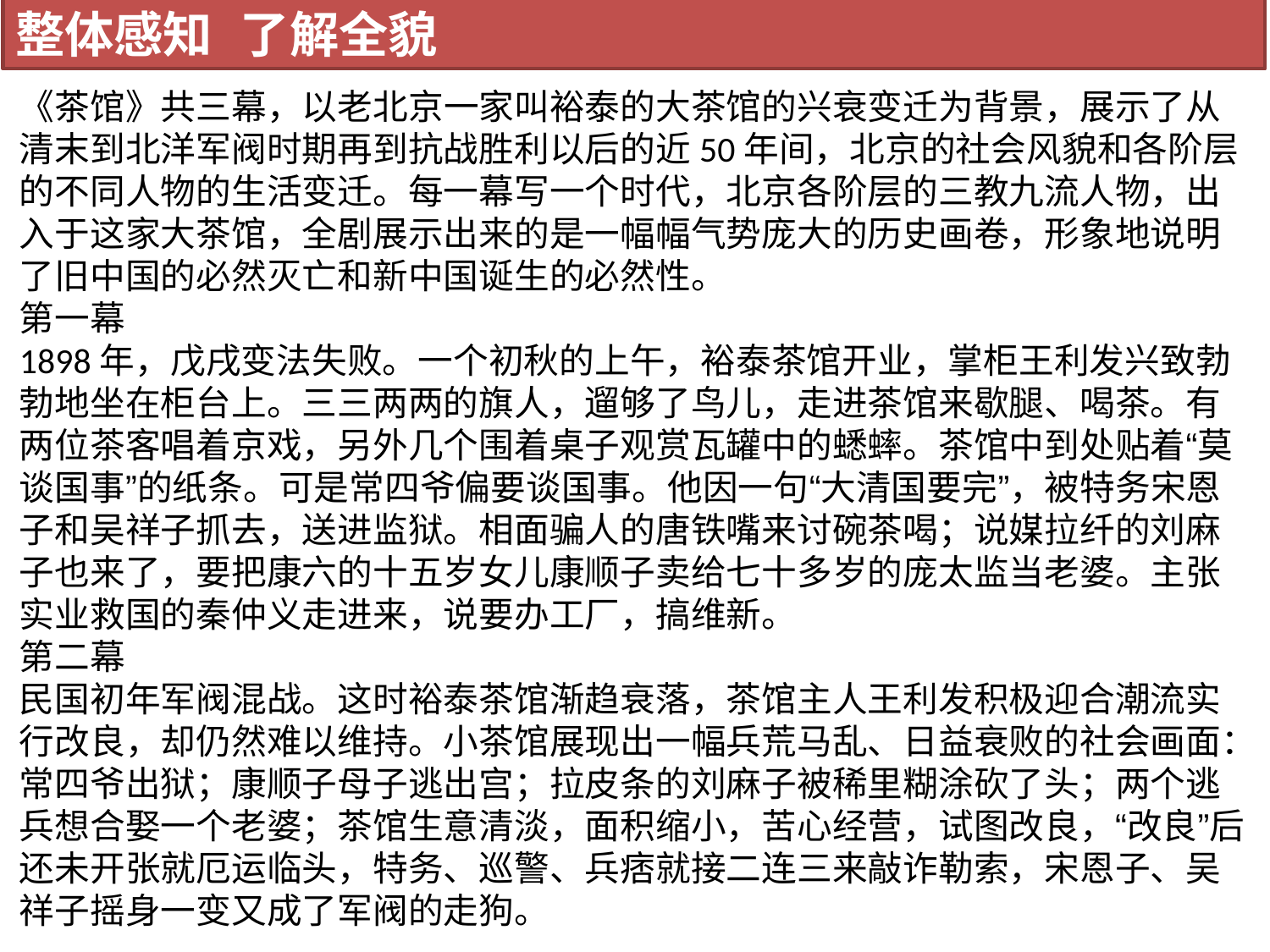

整体感知  了解全貌
《茶馆》共三幕，以老北京一家叫裕泰的大茶馆的兴衰变迁为背景，展示了从清末到北洋军阀时期再到抗战胜利以后的近50年间，北京的社会风貌和各阶层的不同人物的生活变迁。每一幕写一个时代，北京各阶层的三教九流人物，出入于这家大茶馆，全剧展示出来的是一幅幅气势庞大的历史画卷，形象地说明了旧中国的必然灭亡和新中国诞生的必然性。
第一幕
1898年，戊戌变法失败。一个初秋的上午，裕泰茶馆开业，掌柜王利发兴致勃勃地坐在柜台上。三三两两的旗人，遛够了鸟儿，走进茶馆来歇腿、喝茶。有两位茶客唱着京戏，另外几个围着桌子观赏瓦罐中的蟋蟀。茶馆中到处贴着“莫谈国事”的纸条。可是常四爷偏要谈国事。他因一句“大清国要完”，被特务宋恩子和吴祥子抓去，送进监狱。相面骗人的唐铁嘴来讨碗茶喝；说媒拉纤的刘麻子也来了，要把康六的十五岁女儿康顺子卖给七十多岁的庞太监当老婆。主张实业救国的秦仲义走进来，说要办工厂，搞维新。
第二幕
民国初年军阀混战。这时裕泰茶馆渐趋衰落，茶馆主人王利发积极迎合潮流实行改良，却仍然难以维持。小茶馆展现出一幅兵荒马乱、日益衰败的社会画面：常四爷出狱；康顺子母子逃出宫；拉皮条的刘麻子被稀里糊涂砍了头；两个逃兵想合娶一个老婆；茶馆生意清淡，面积缩小，苦心经营，试图改良，“改良”后还未开张就厄运临头，特务、巡警、兵痞就接二连三来敲诈勒索，宋恩子、吴祥子摇身一变又成了军阀的走狗。